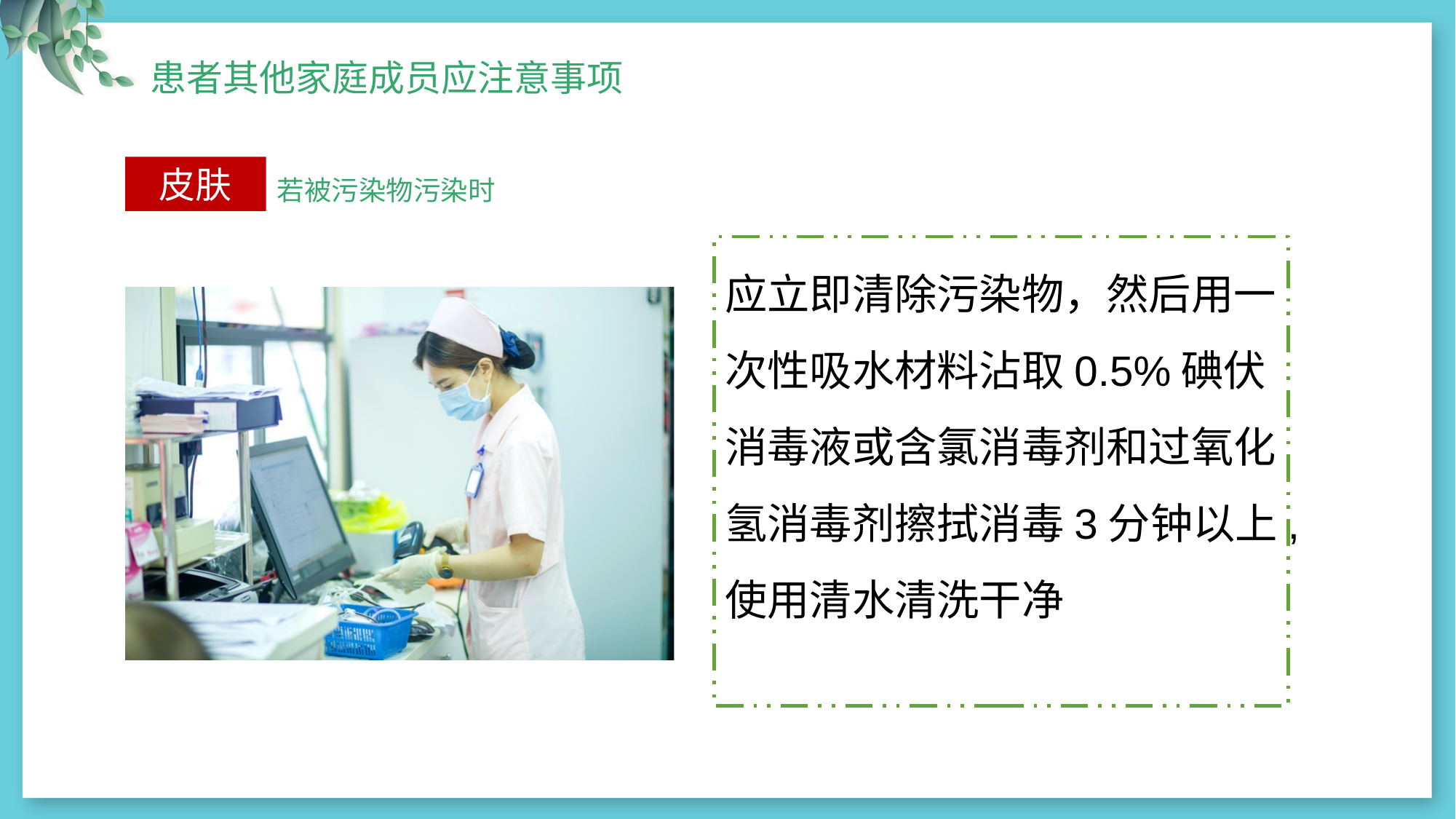

患者其他家庭成员应注意事项
皮肤
若被污染物污染时
应立即清除污染物，然后用一次性吸水材料沾取0.5%碘伏消毒液或含氯消毒剂和过氧化氢消毒剂擦拭消毒3分钟以上,使用清水清洗干净